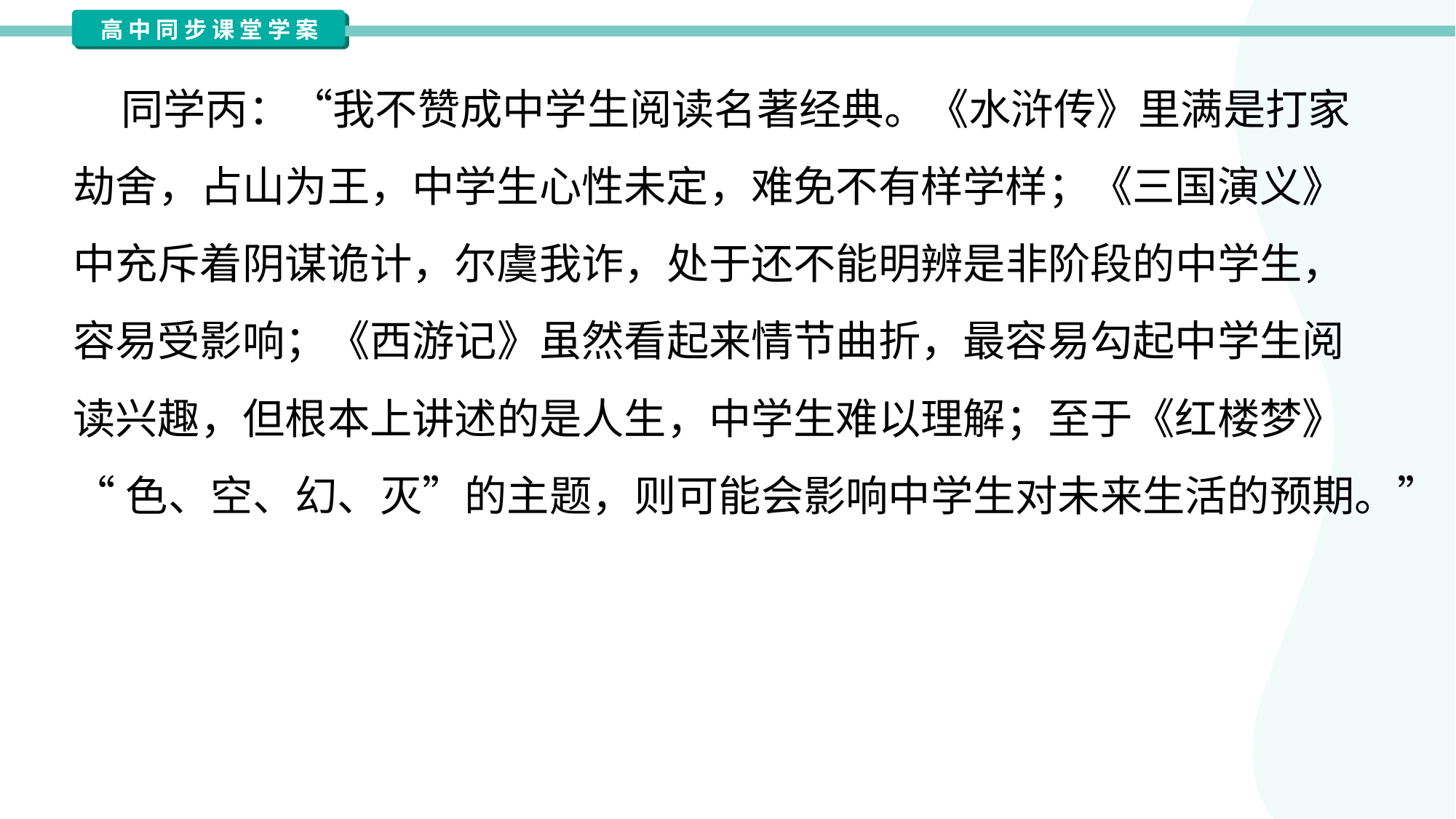

同学丙：“我不赞成中学生阅读名著经典。《水浒传》里满是打家
劫舍，占山为王，中学生心性未定，难免不有样学样；《三国演义》
中充斥着阴谋诡计，尔虞我诈，处于还不能明辨是非阶段的中学生，
容易受影响；《西游记》虽然看起来情节曲折，最容易勾起中学生阅
读兴趣，但根本上讲述的是人生，中学生难以理解；至于《红楼梦》
“色、空、幻、灭”的主题，则可能会影响中学生对未来生活的预期。”